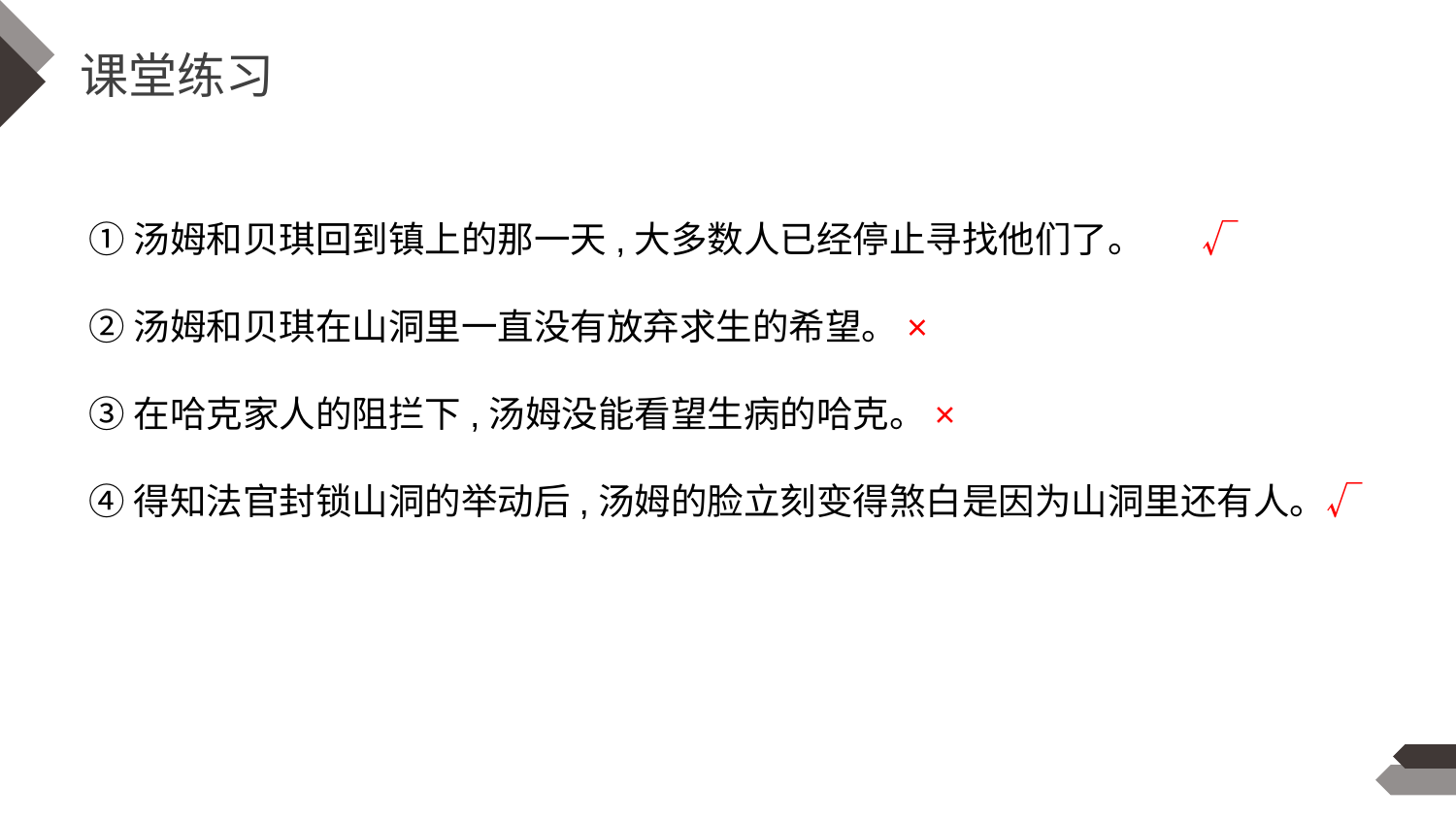

课堂练习
①汤姆和贝琪回到镇上的那一天,大多数人已经停止寻找他们了。       √
②汤姆和贝琪在山洞里一直没有放弃求生的希望。×
③在哈克家人的阻拦下,汤姆没能看望生病的哈克。×
④得知法官封锁山洞的举动后,汤姆的脸立刻变得煞白是因为山洞里还有人。√